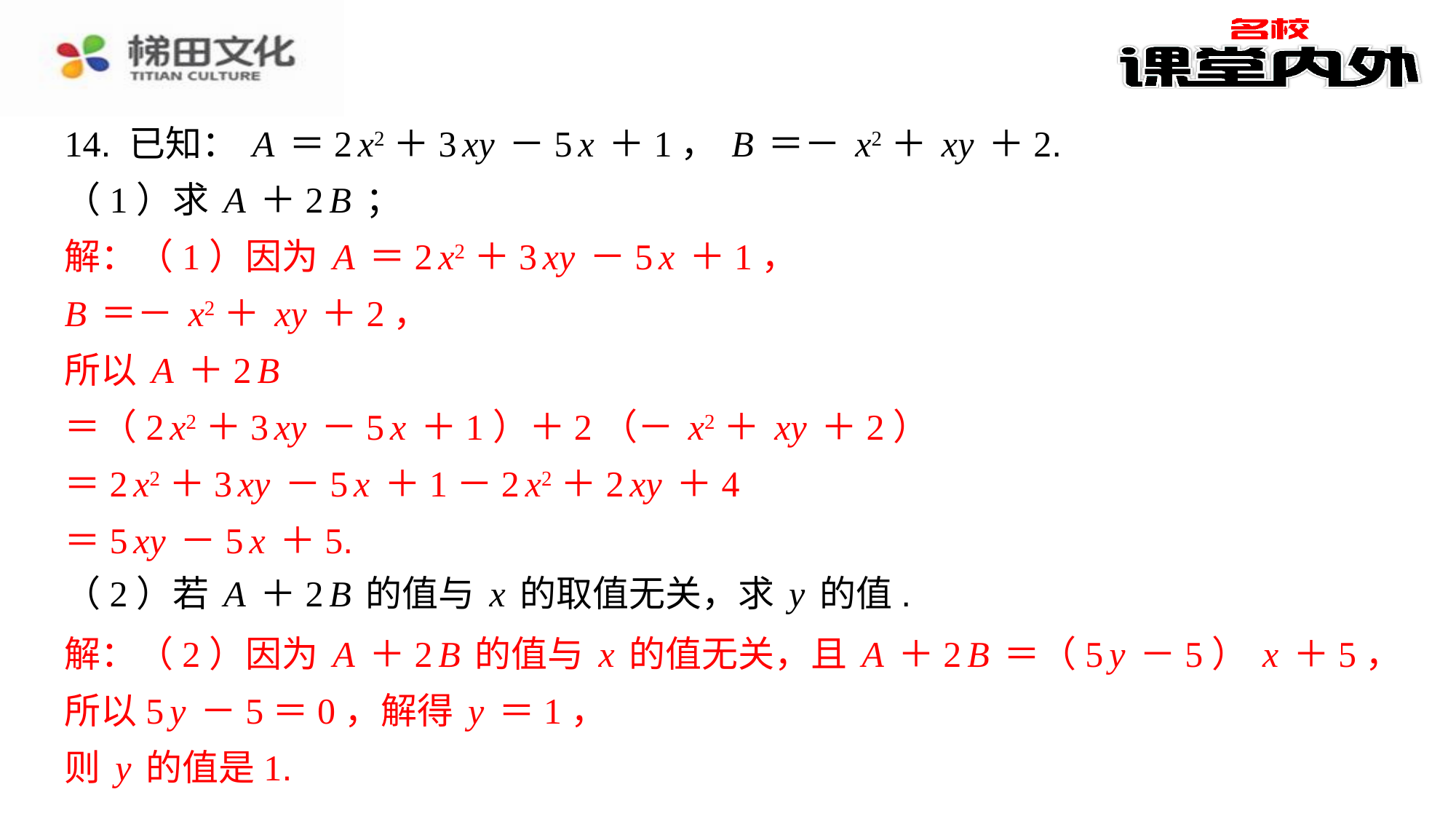

14. 已知：A＝2x2＋3xy－5x＋1，B＝－x2＋xy＋2.
（1）求A＋2B；
解：（1）因为A＝2x2＋3xy－5x＋1，
B＝－x2＋xy＋2，
所以A＋2B
＝（2x2＋3xy－5x＋1）＋2（－x2＋xy＋2）
＝2x2＋3xy－5x＋1－2x2＋2xy＋4
＝5xy－5x＋5.
（2）若A＋2B的值与x的取值无关，求y的值.
解：（2）因为A＋2B的值与x的值无关，且A＋2B＝（5y－5）x＋5，
所以5y－5＝0，解得y＝1，
则y的值是1.
解：（1）因为A＝2x2＋3xy－5x＋1，
B＝－x2＋xy＋2，
所以A＋2B
＝（2x2＋3xy－5x＋1）＋2（－x2＋xy＋2）
＝2x2＋3xy－5x＋1－2x2＋2xy＋4
＝5xy－5x＋5.
解：（2）因为A＋2B的值与x的值无关，且A＋2B＝（5y－5）x＋5，
所以5y－5＝0，解得y＝1，
则y的值是1.